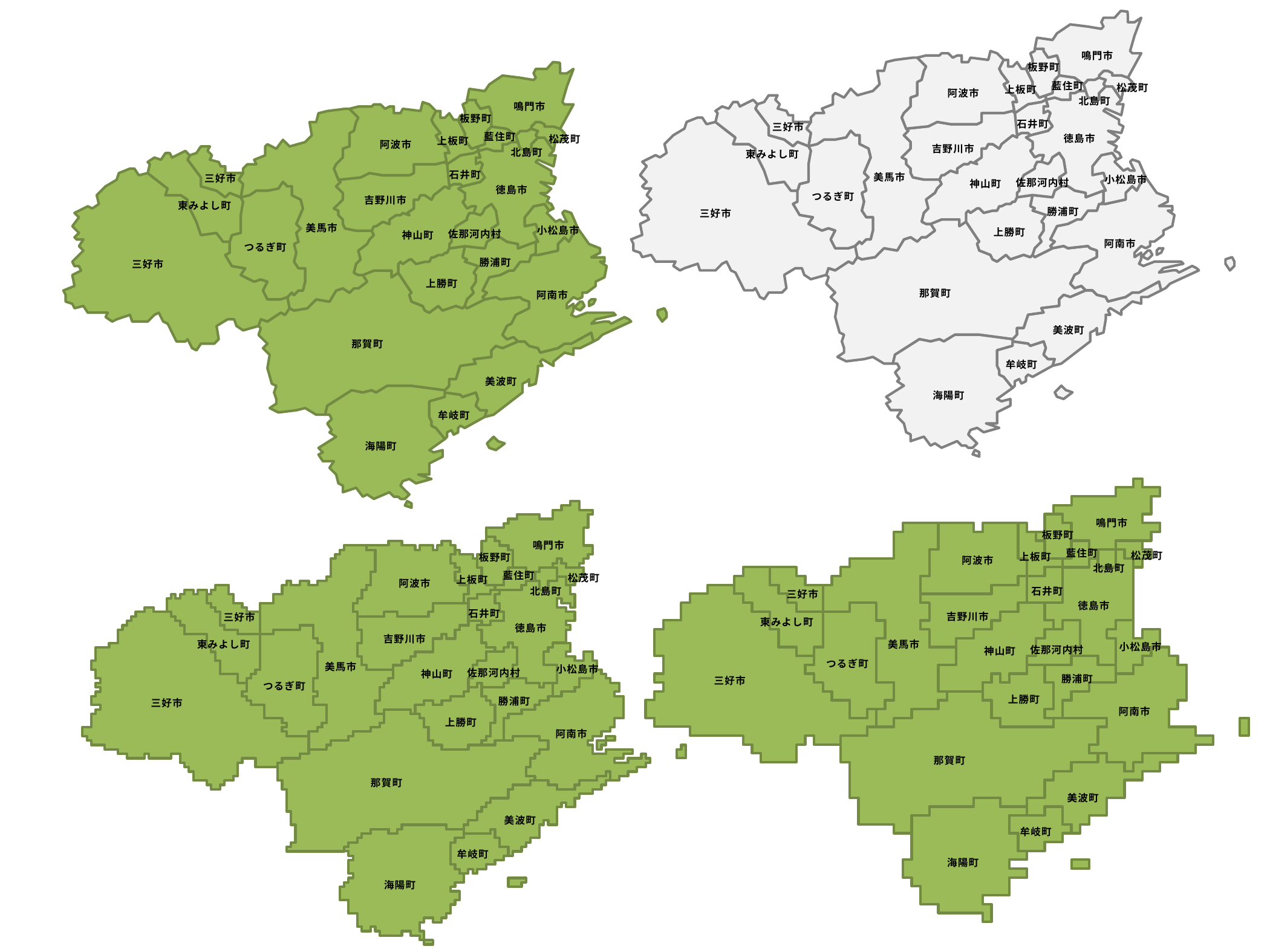

鳴門市
板野町
藍住町
松茂町
上板町
阿波市
北島町
石井町
三好市
徳島市
吉野川市
東みよし町
美馬市
小松島市
佐那河内村
神山町
つるぎ町
勝浦町
三好市
上勝町
阿南市
那賀町
美波町
牟岐町
海陽町

鳴門市
板野町
藍住町
松茂町
上板町
阿波市
北島町
石井町
三好市
徳島市
吉野川市
東みよし町
美馬市
小松島市
佐那河内村
神山町
つるぎ町
勝浦町
三好市
上勝町
阿南市
那賀町
美波町
牟岐町
海陽町

鳴門市
板野町
藍住町
松茂町
上板町
阿波市
北島町
石井町
三好市
徳島市
吉野川市
東みよし町
美馬市
小松島市
佐那河内村
神山町
つるぎ町
勝浦町
三好市
上勝町
阿南市
那賀町
美波町
牟岐町
海陽町
鳴門市
板野町
藍住町
松茂町
上板町
阿波市
北島町
石井町
三好市
徳島市
吉野川市
東みよし町
美馬市
小松島市
佐那河内村
神山町
つるぎ町
勝浦町
三好市
上勝町
阿南市
那賀町
美波町
牟岐町
海陽町